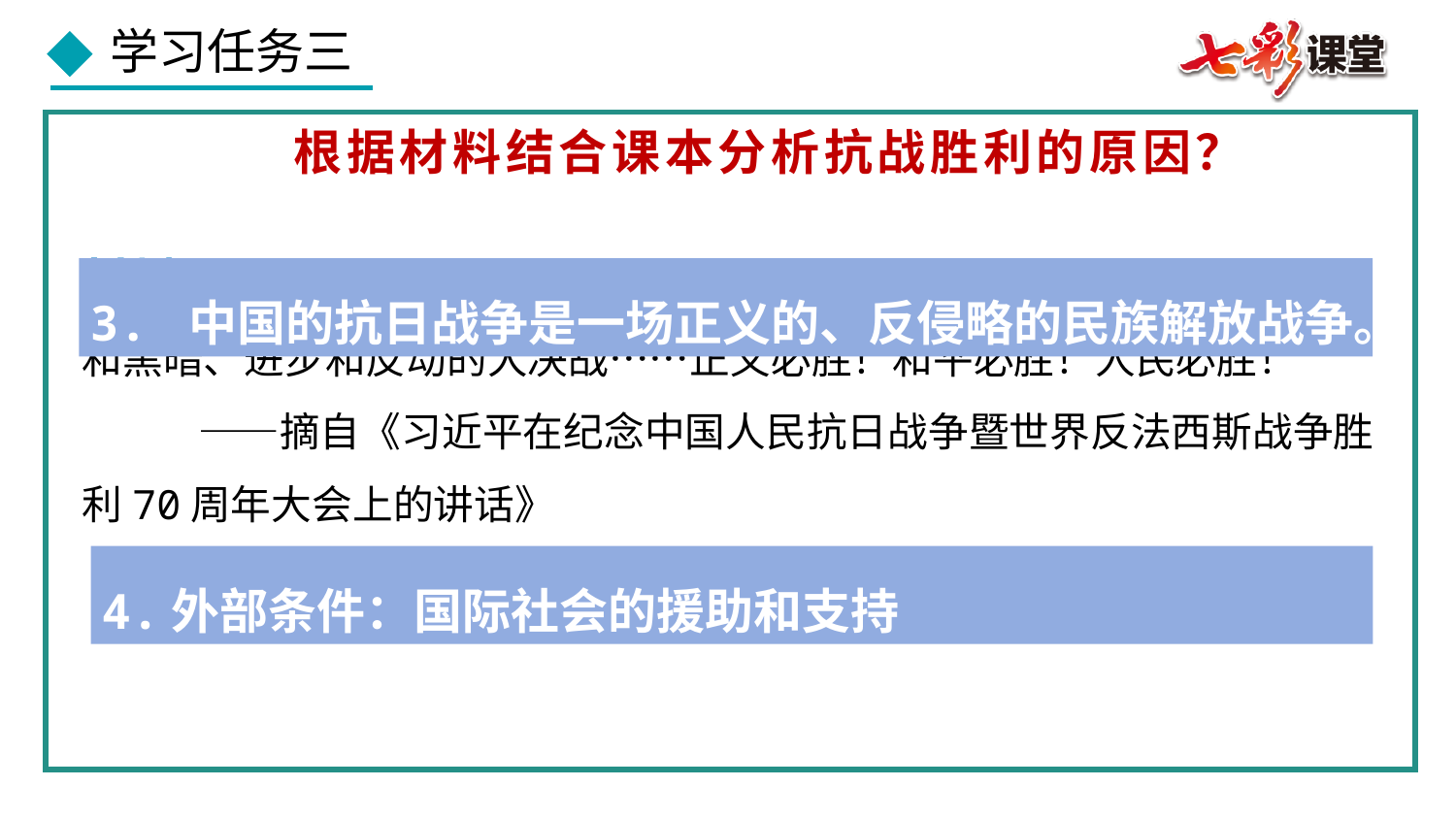

根据材料结合课本分析抗战胜利的原因？
材料三    中国人民抗日战争和世界反法西斯战争，是正义和邪恶、光明和黑暗、进步和反动的大决战……正义必胜！和平必胜！人民必胜！
             ——摘自《习近平在纪念中国人民抗日战争暨世界反法西斯战争胜利70周年大会上的讲话》
3. 中国的抗日战争是一场正义的、反侵略的民族解放战争。
4.外部条件：国际社会的援助和支持